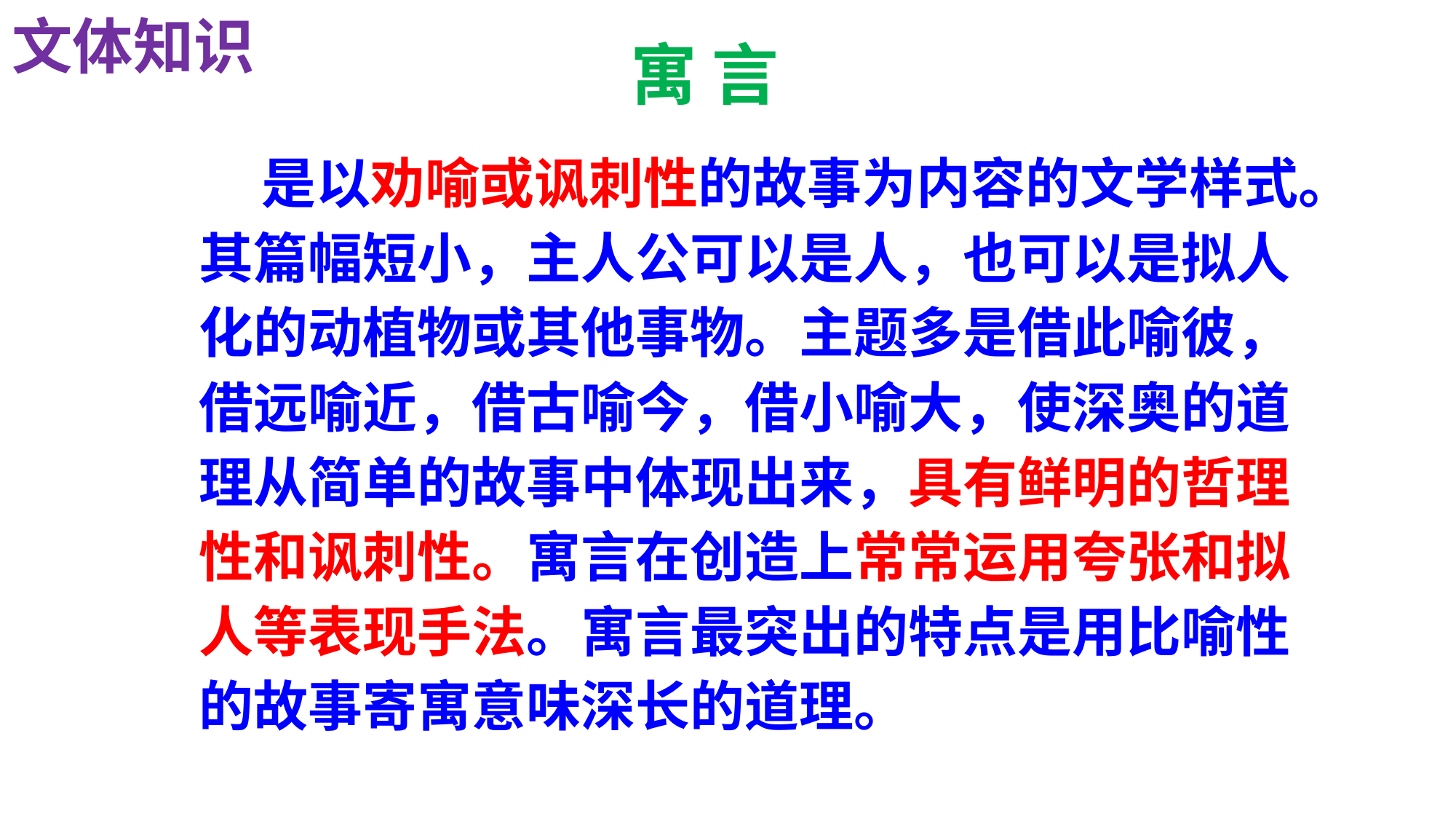

文体知识
寓 言
    是以劝喻或讽刺性的故事为内容的文学样式。其篇幅短小，主人公可以是人，也可以是拟人化的动植物或其他事物。主题多是借此喻彼，借远喻近，借古喻今，借小喻大，使深奥的道理从简单的故事中体现出来，具有鲜明的哲理性和讽刺性。寓言在创造上常常运用夸张和拟人等表现手法。寓言最突出的特点是用比喻性的故事寄寓意味深长的道理。